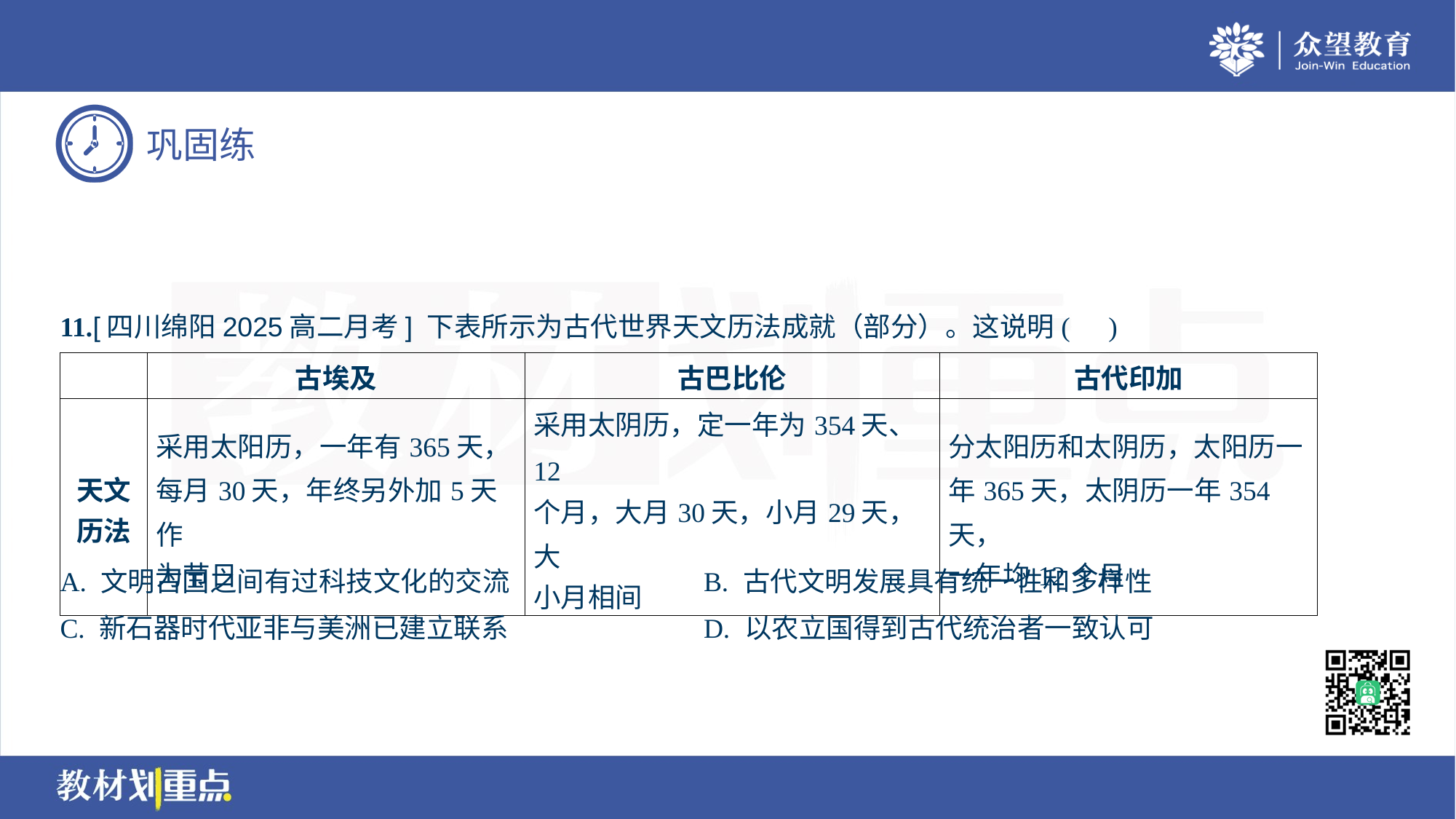

11.[四川绵阳2025高二月考] 下表所示为古代世界天文历法成就（部分）。这说明(     )
|  | 古埃及 | 古巴比伦 | 古代印加 |
| --- | --- | --- | --- |
| 天文 历法 | 采用太阳历，一年有365天， 每月30天，年终另外加5天作 为节日 | 采用太阴历，定一年为354天、12 个月，大月30天，小月29天，大 小月相间 | 分太阳历和太阴历，太阳历一 年365天，太阴历一年354天， 一年均12个月 |
A. 文明古国之间有过科技文化的交流	B. 古代文明发展具有统一性和多样性
C. 新石器时代亚非与美洲已建立联系	D. 以农立国得到古代统治者一致认可